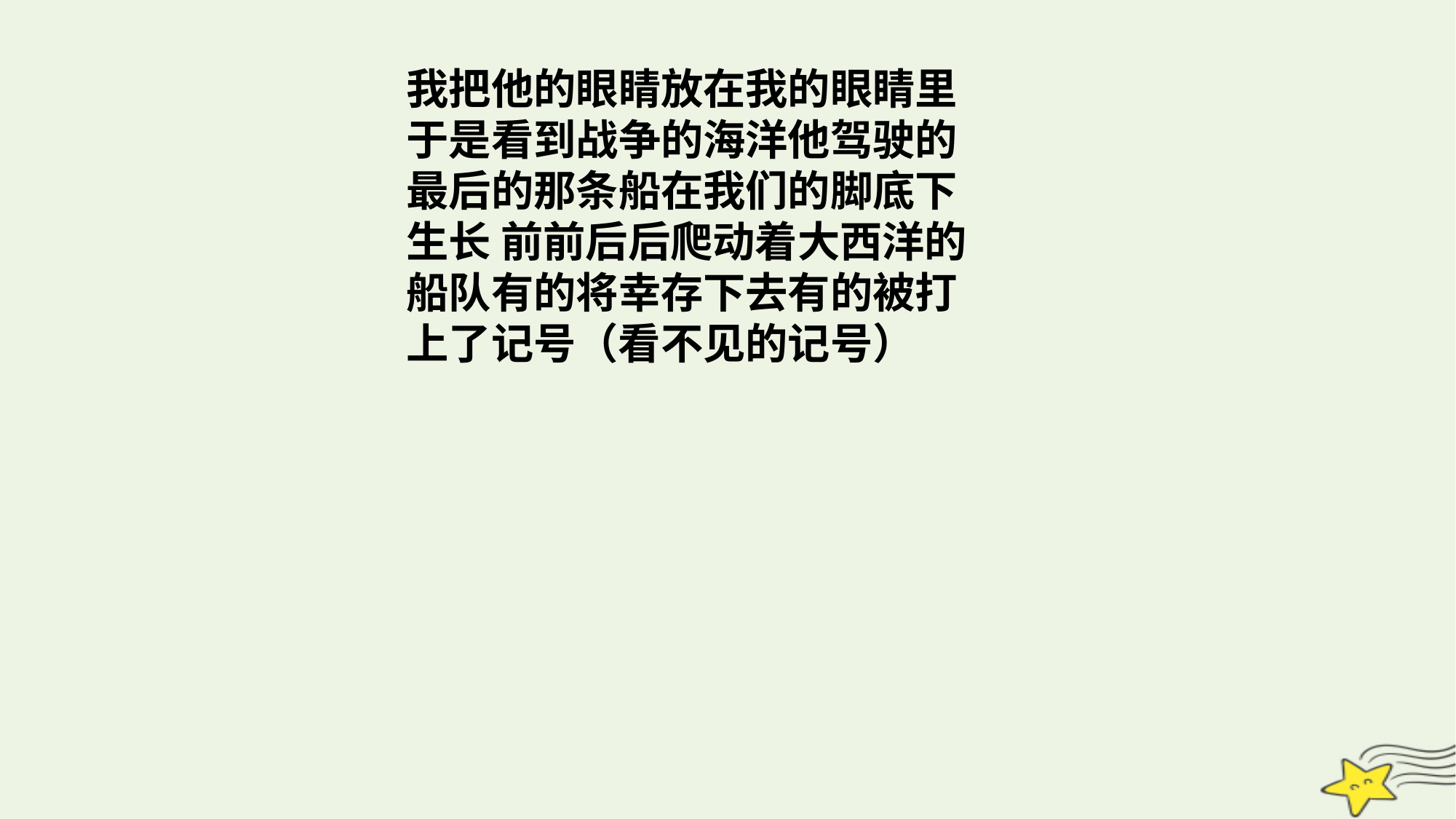

我把他的眼睛放在我的眼睛里于是看到战争的海洋他驾驶的最后的那条船在我们的脚底下生长 前前后后爬动着大西洋的船队有的将幸存下去有的被打上了记号（看不见的记号）